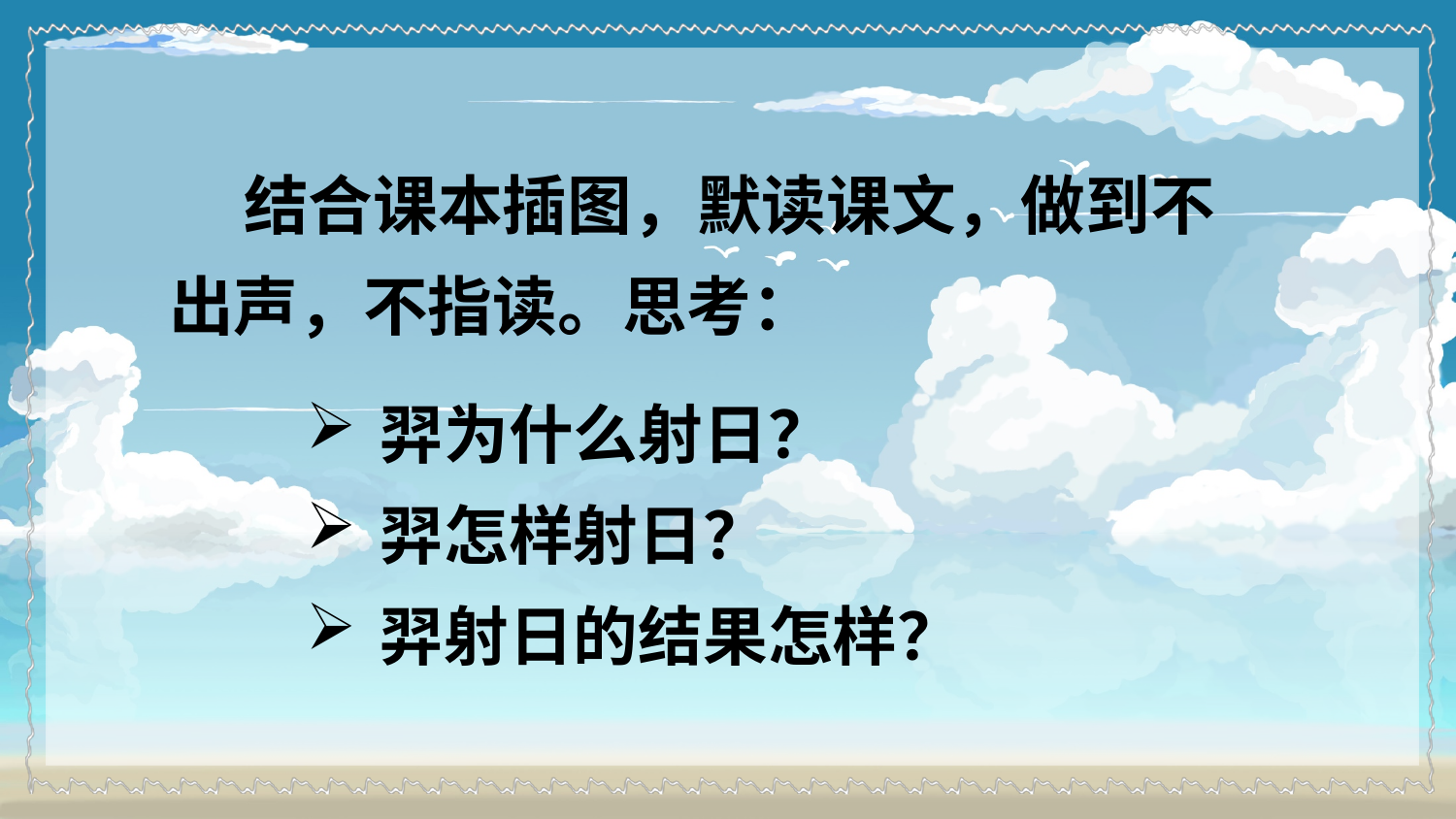

结合课本插图，默读课文，做到不出声，不指读。思考：
羿为什么射日？
羿怎样射日？
羿射日的结果怎样？